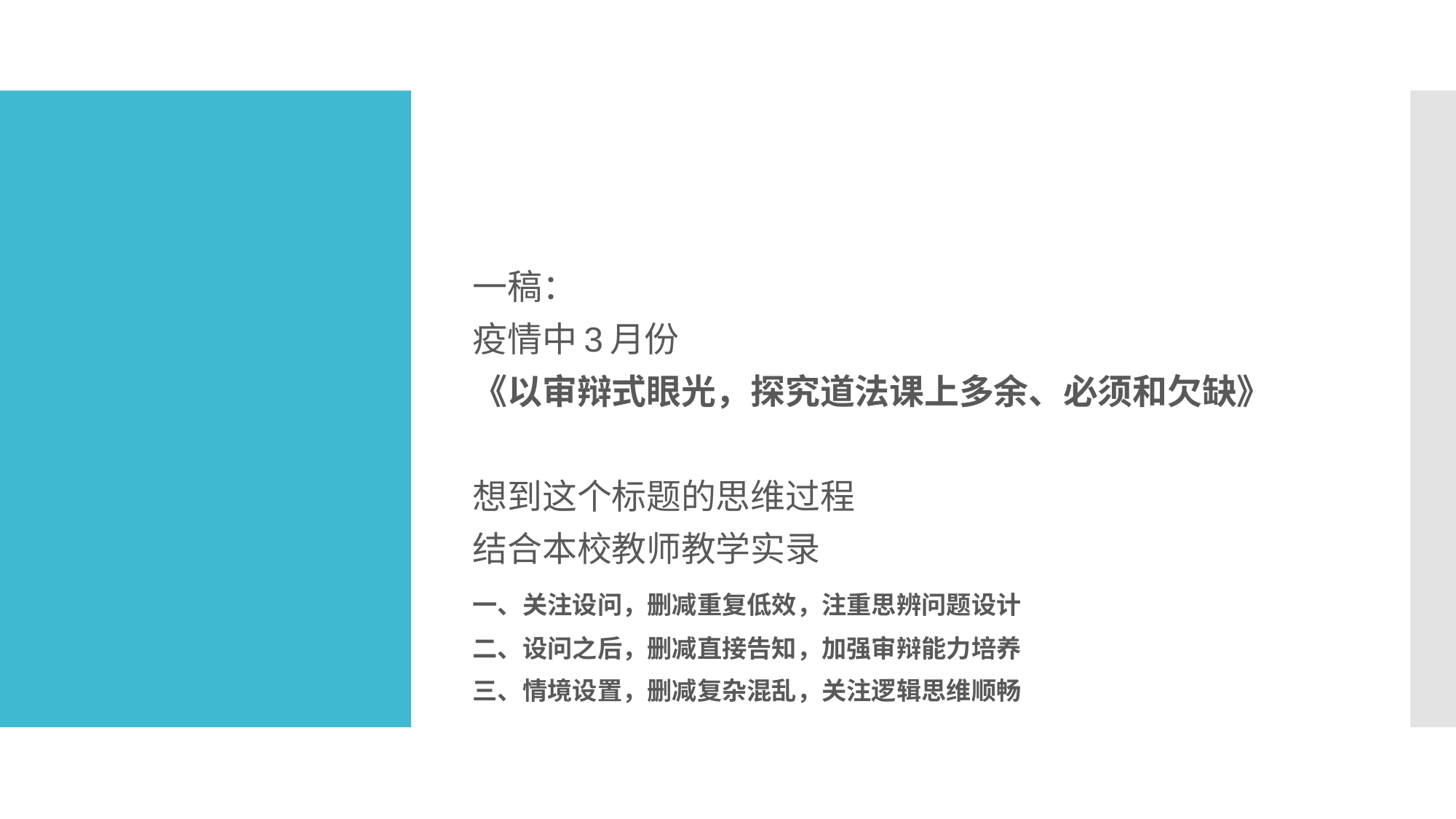

一稿：
疫情中3月份
《以审辩式眼光，探究道法课上多余、必须和欠缺》

想到这个标题的思维过程
结合本校教师教学实录
一、关注设问，删减重复低效，注重思辨问题设计
二、设问之后，删减直接告知，加强审辩能力培养
三、情境设置，删减复杂混乱，关注逻辑思维顺畅

#